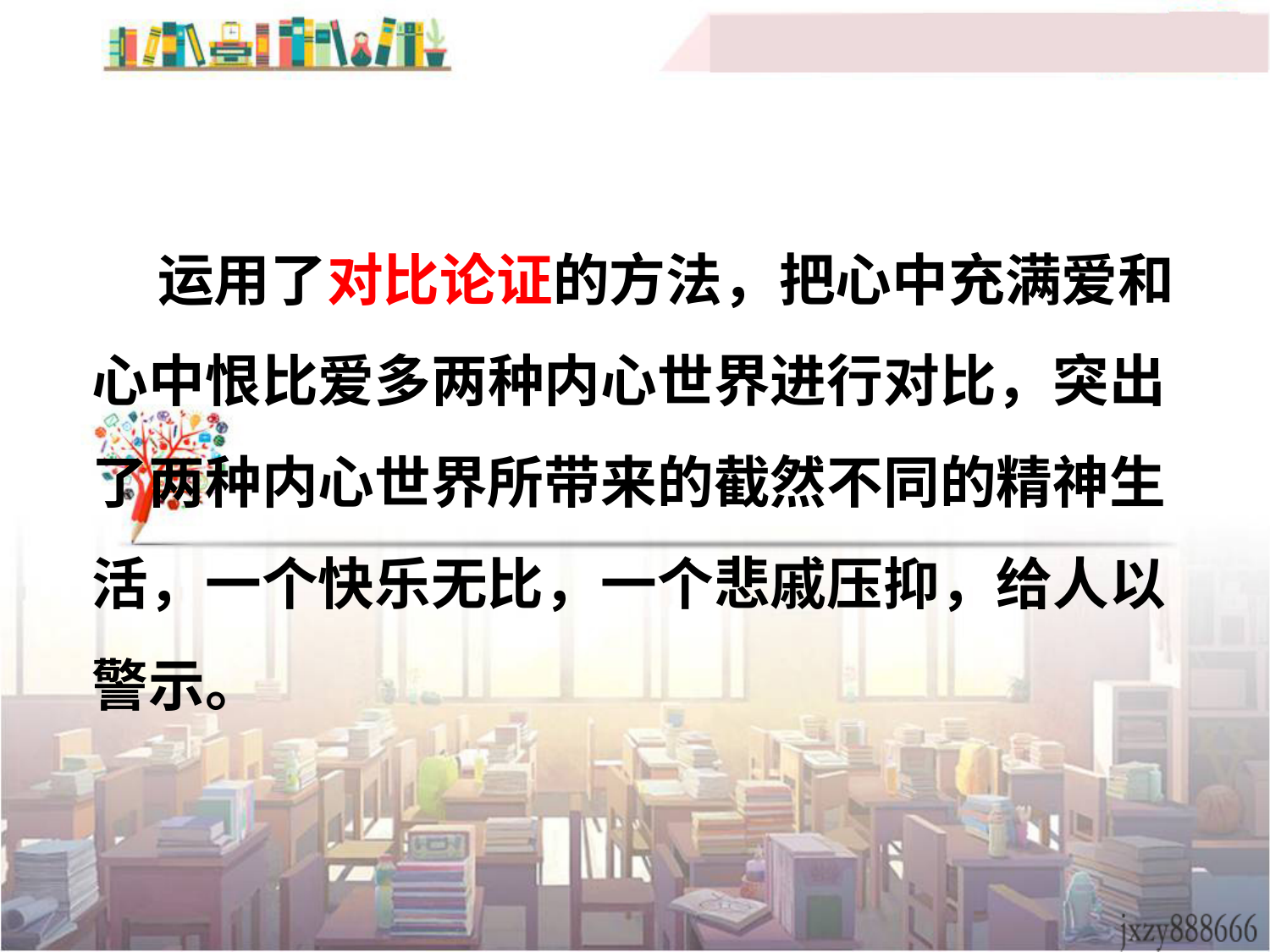

运用了对比论证的方法，把心中充满爱和心中恨比爱多两种内心世界进行对比，突出了两种内心世界所带来的截然不同的精神生活，一个快乐无比，一个悲戚压抑，给人以警示。